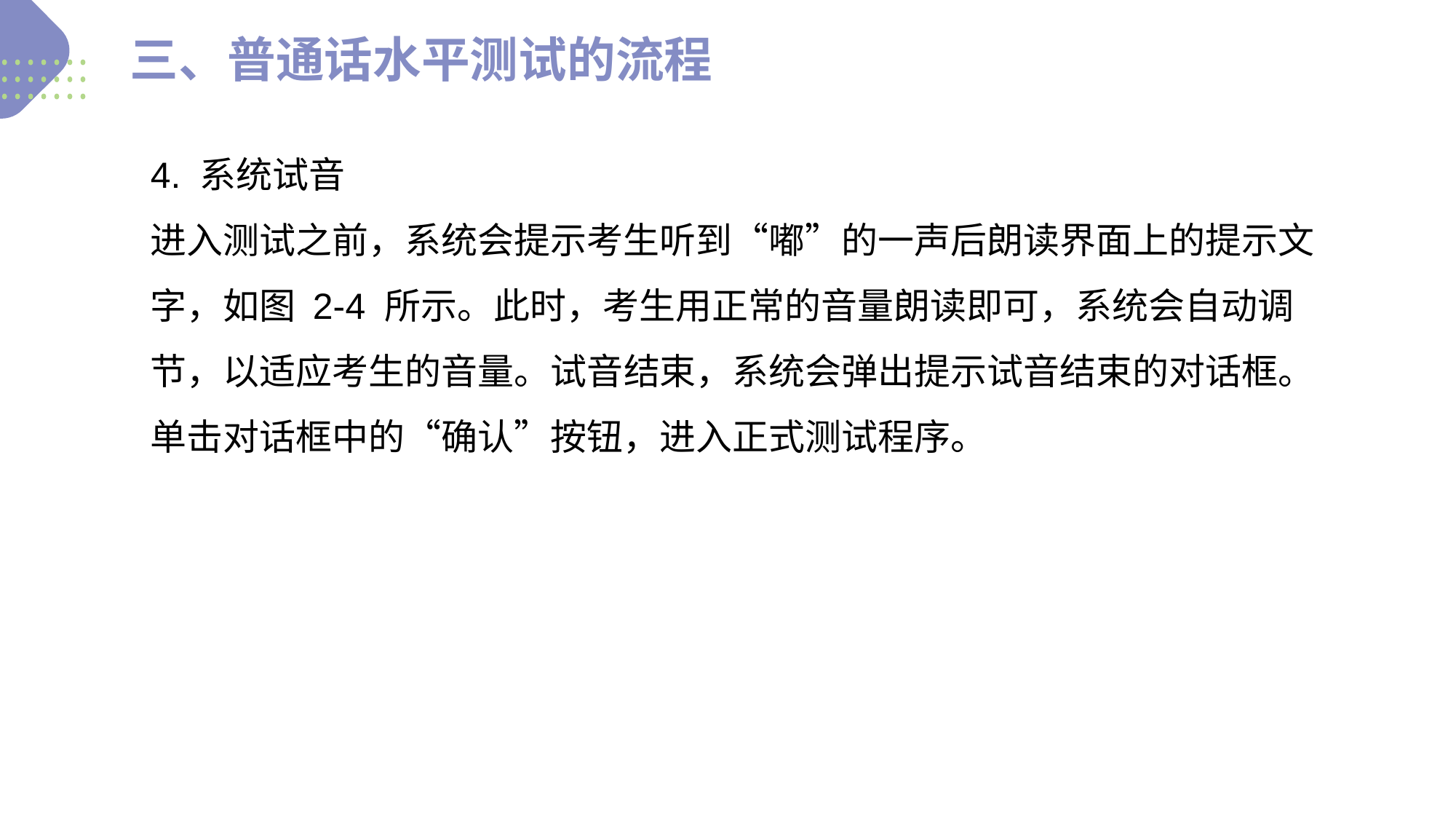

三、普通话水平测试的流程

4. 系统试音
进入测试之前，系统会提示考生听到“嘟”的一声后朗读界面上的提示文字，如图 2-4 所示。此时，考生用正常的音量朗读即可，系统会自动调节，以适应考生的音量。试音结束，系统会弹出提示试音结束的对话框。单击对话框中的“确认”按钮，进入正式测试程序。